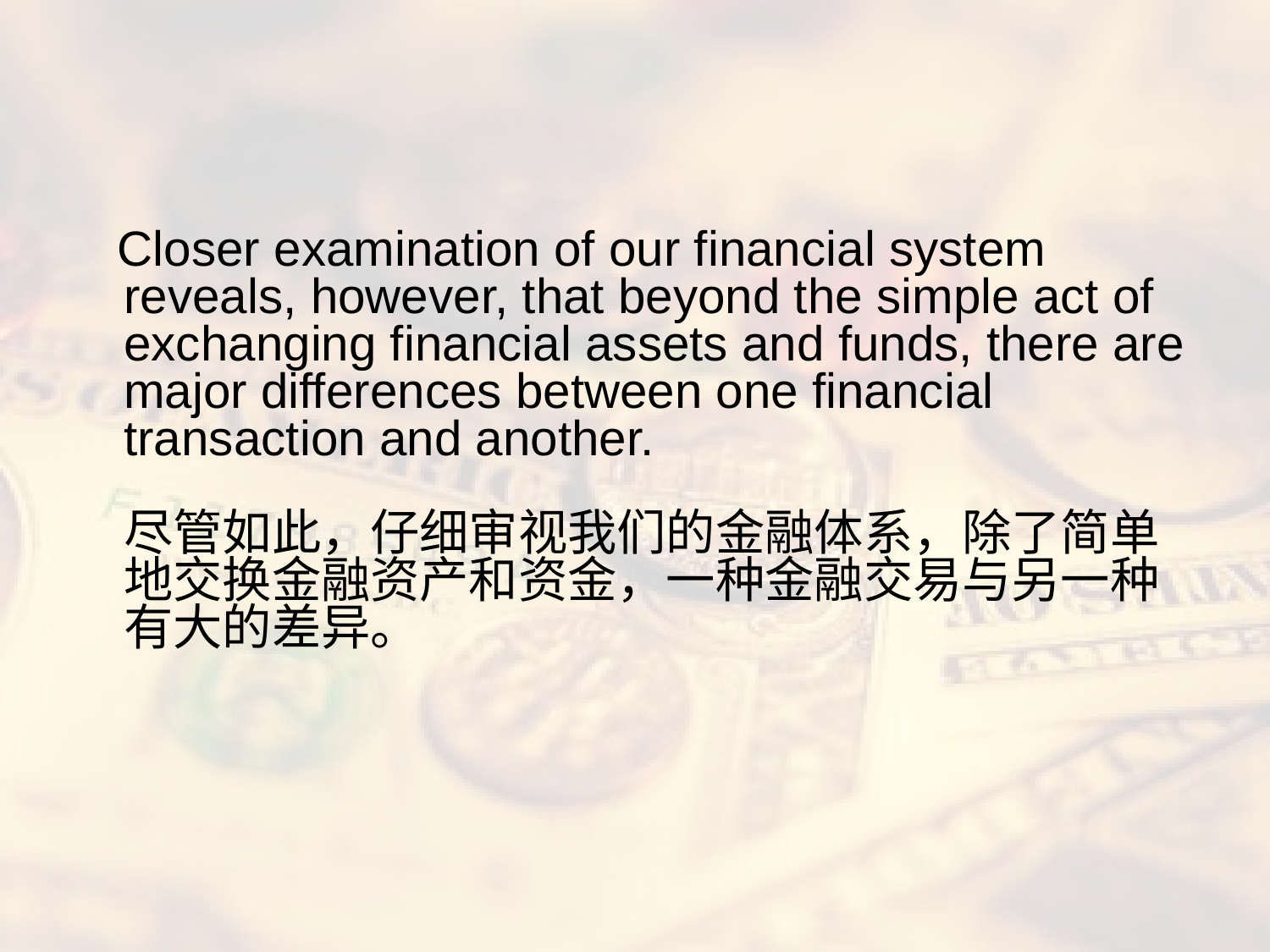

#
   Closer examination of our financial system reveals, however, that beyond the simple act of exchanging financial assets and funds, there are major differences between one financial transaction and another.
尽管如此，仔细审视我们的金融体系，除了简单地交换金融资产和资金，一种金融交易与另一种有大的差异。